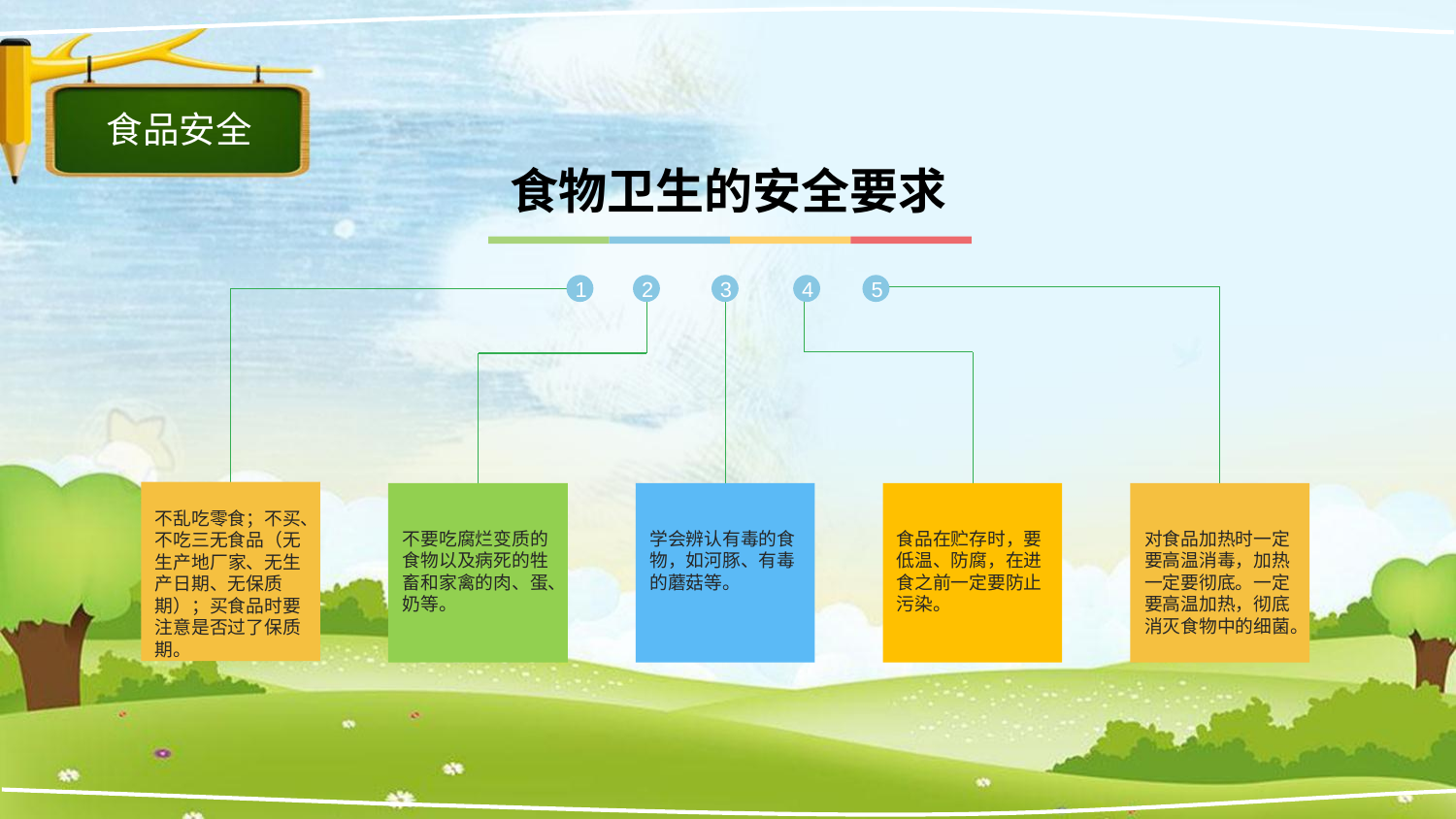

食品安全
食物卫生的安全要求

1
2
3
4
5

不乱吃零食；不买、不吃三无食品（无生产地厂家、无生产日期、无保质期）；买食品时要注意是否过了保质期。
不要吃腐烂变质的食物以及病死的牲畜和家禽的肉、蛋、奶等。
学会辨认有毒的食物，如河豚、有毒  的蘑菇等。
食品在贮存时，要低温、防腐，在进食之前一定要防止污染。
对食品加热时一定要高温消毒，加热一定要彻底。一定要高温加热，彻底消灭食物中的细菌。